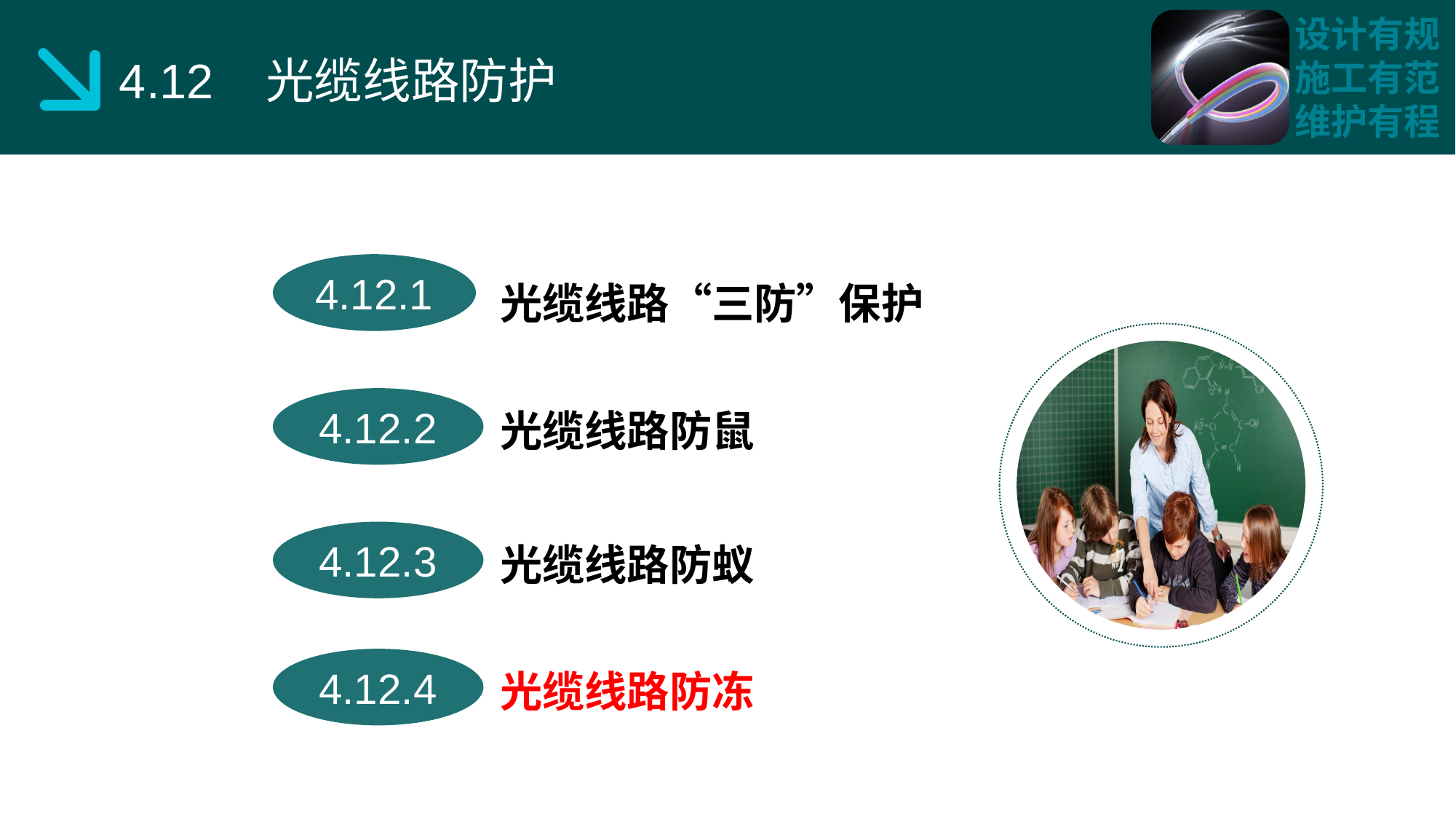

4.12   光缆线路防护

光缆线路“三防”保护
4.12.1

光缆线路防鼠
4.12.2
光缆线路防蚁
4.12.3
光缆线路防冻
4.12.4